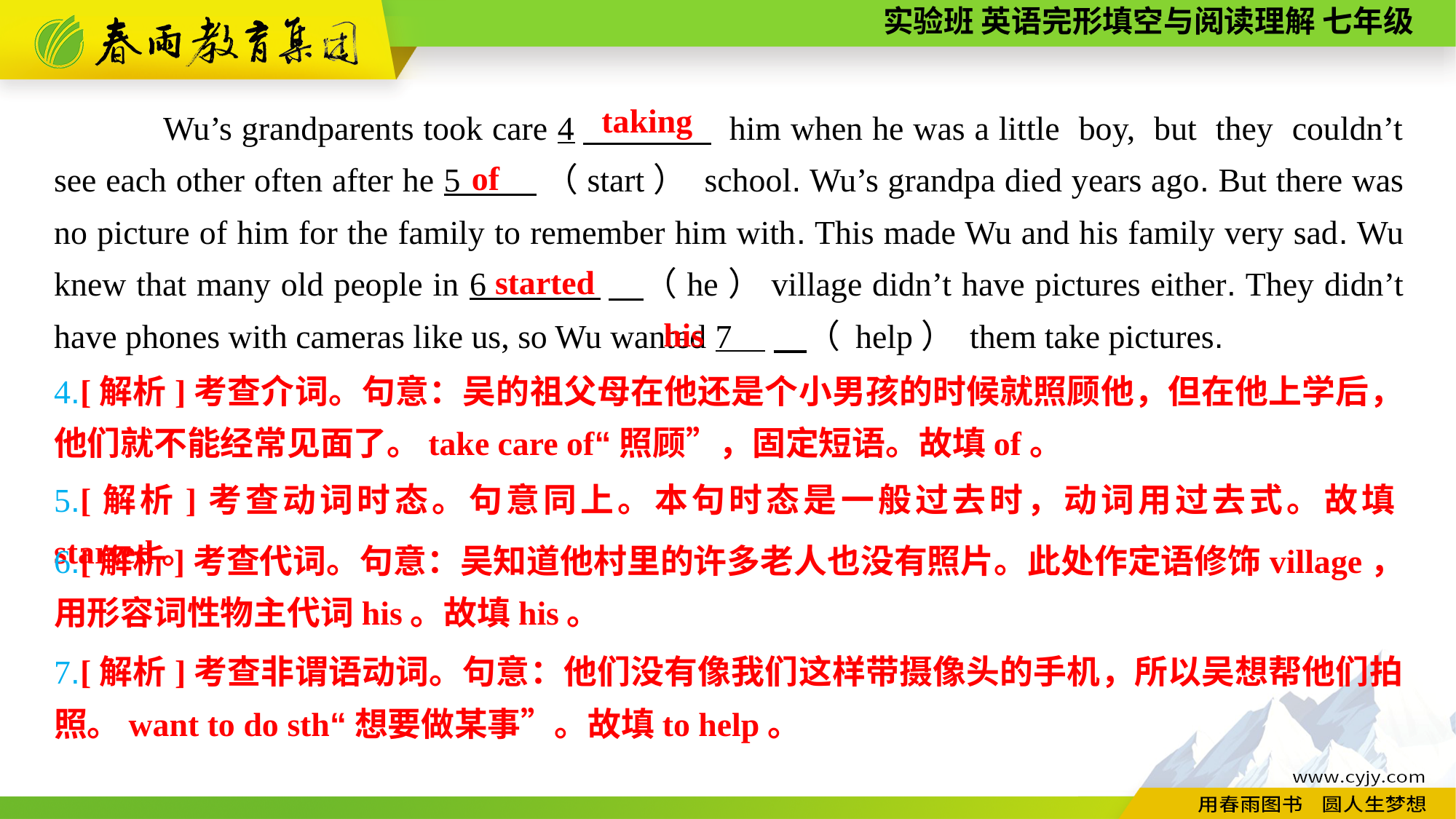

taking
Wu’s grandparents took care 4　            him when he was a little  boy,  but  they  couldn’t see each other often after he 5        （start） school. Wu’s grandpa died years ago. But there was no picture of him for the family to remember him with. This made Wu and his family very sad. Wu knew that many old people in 6           　（he）village didn’t have pictures either. They didn’t have phones with cameras like us, so Wu wanted 7    　（ help） them take pictures.
of
started
 his
4.[解析]考查介词。句意：吴的祖父母在他还是个小男孩的时候就照顾他，但在他上学后，他们就不能经常见面了。take care of“照顾”，固定短语。故填of。
5.[解析]考查动词时态。句意同上。本句时态是一般过去时，动词用过去式。故填started。
6.[解析]考查代词。句意：吴知道他村里的许多老人也没有照片。此处作定语修饰village，用形容词性物主代词his。故填his。
7.[解析]考查非谓语动词。句意：他们没有像我们这样带摄像头的手机，所以吴想帮他们拍照。want to do sth“想要做某事”。故填to help。